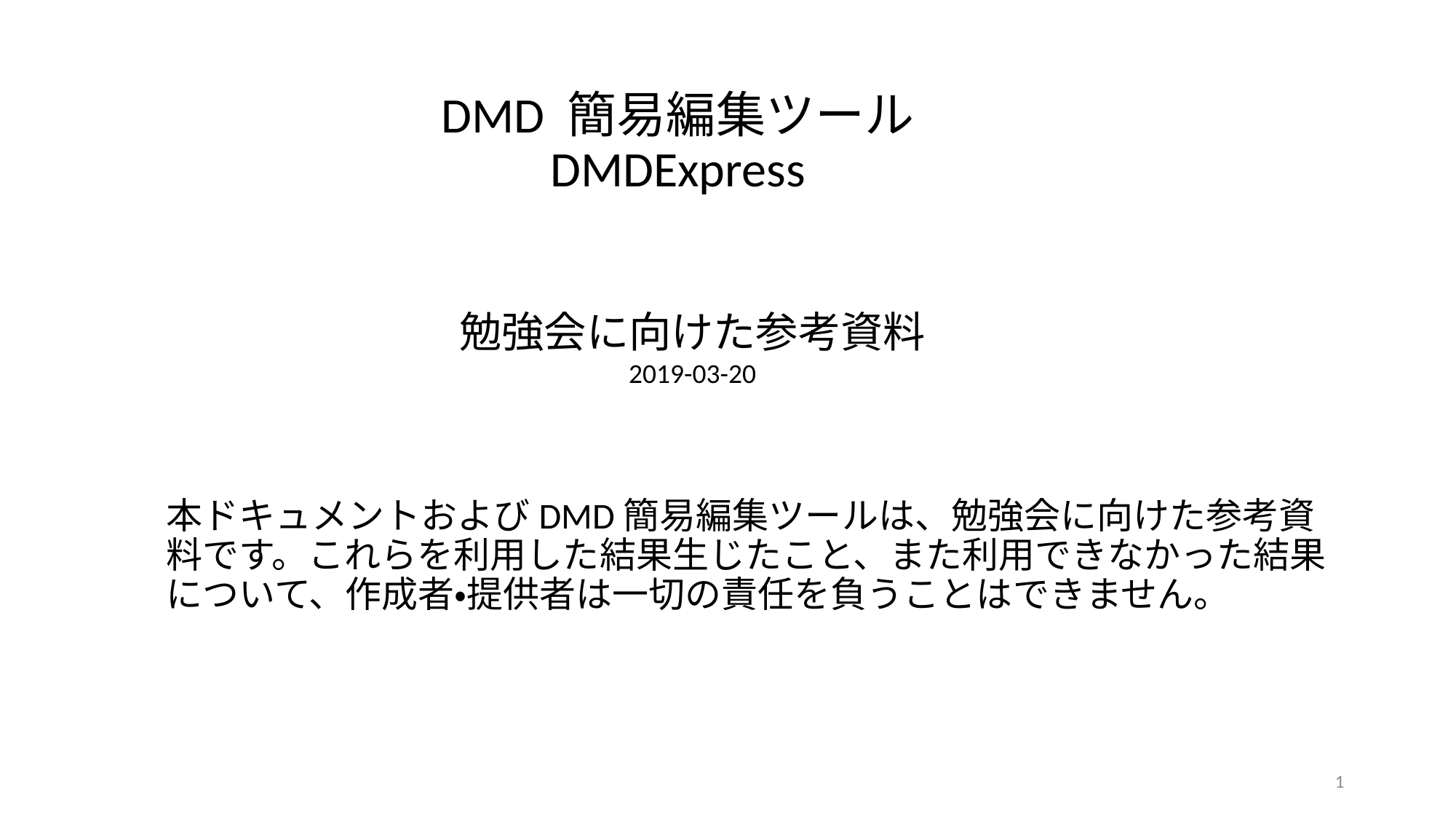

# DMD 簡易編集ツール DMDExpress
勉強会に向けた参考資料
2019-03-20
本ドキュメントおよびDMD簡易編集ツールは、勉強会に向けた参考資料です。これらを利用した結果生じたこと、また利用できなかった結果について、作成者・提供者は一切の責任を負うことはできません。
1